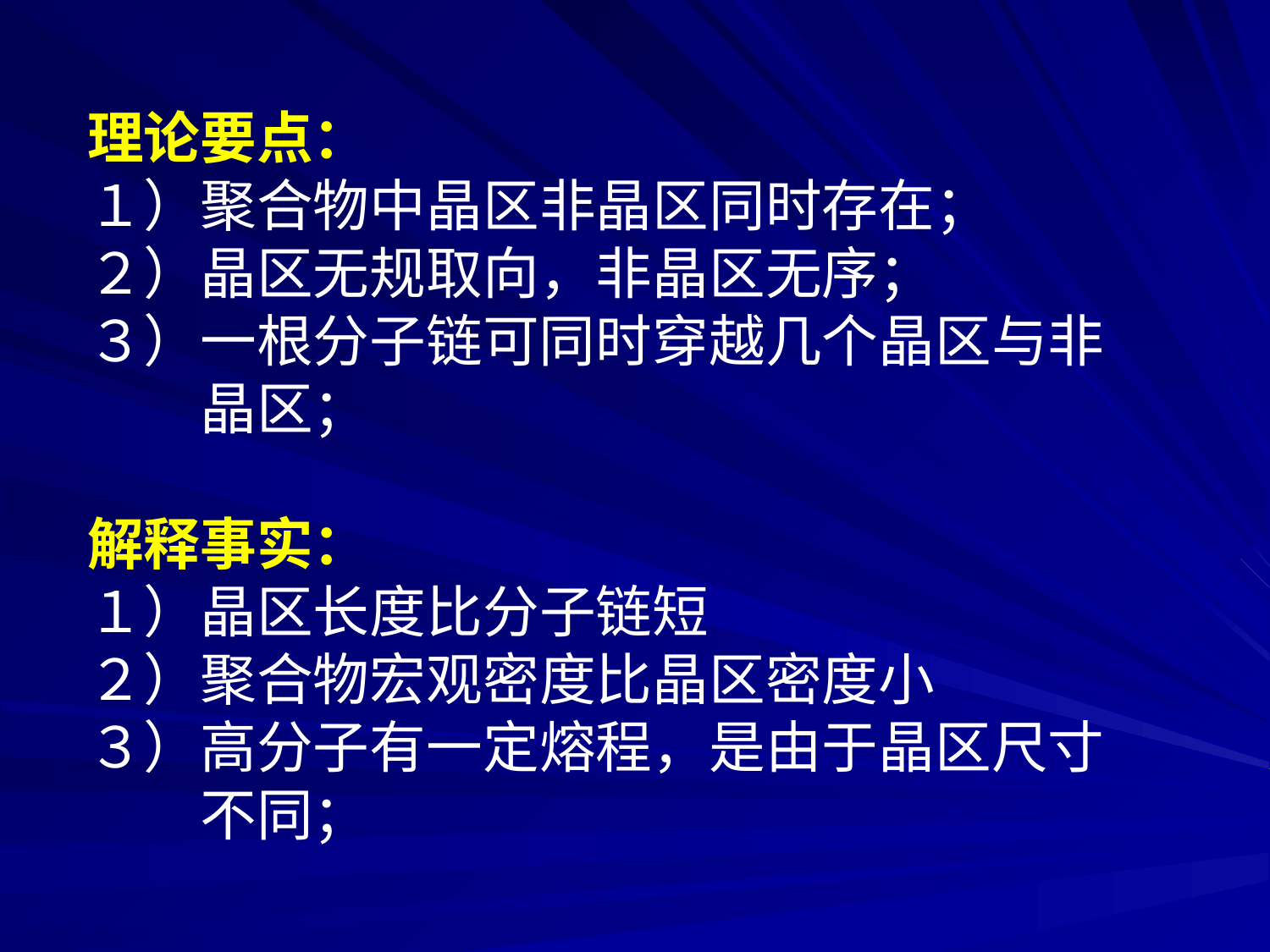

理论要点：
１）聚合物中晶区非晶区同时存在；
２）晶区无规取向，非晶区无序；
３）一根分子链可同时穿越几个晶区与非
　　晶区；

解释事实：
１）晶区长度比分子链短
２）聚合物宏观密度比晶区密度小
３）高分子有一定熔程，是由于晶区尺寸
　　不同；